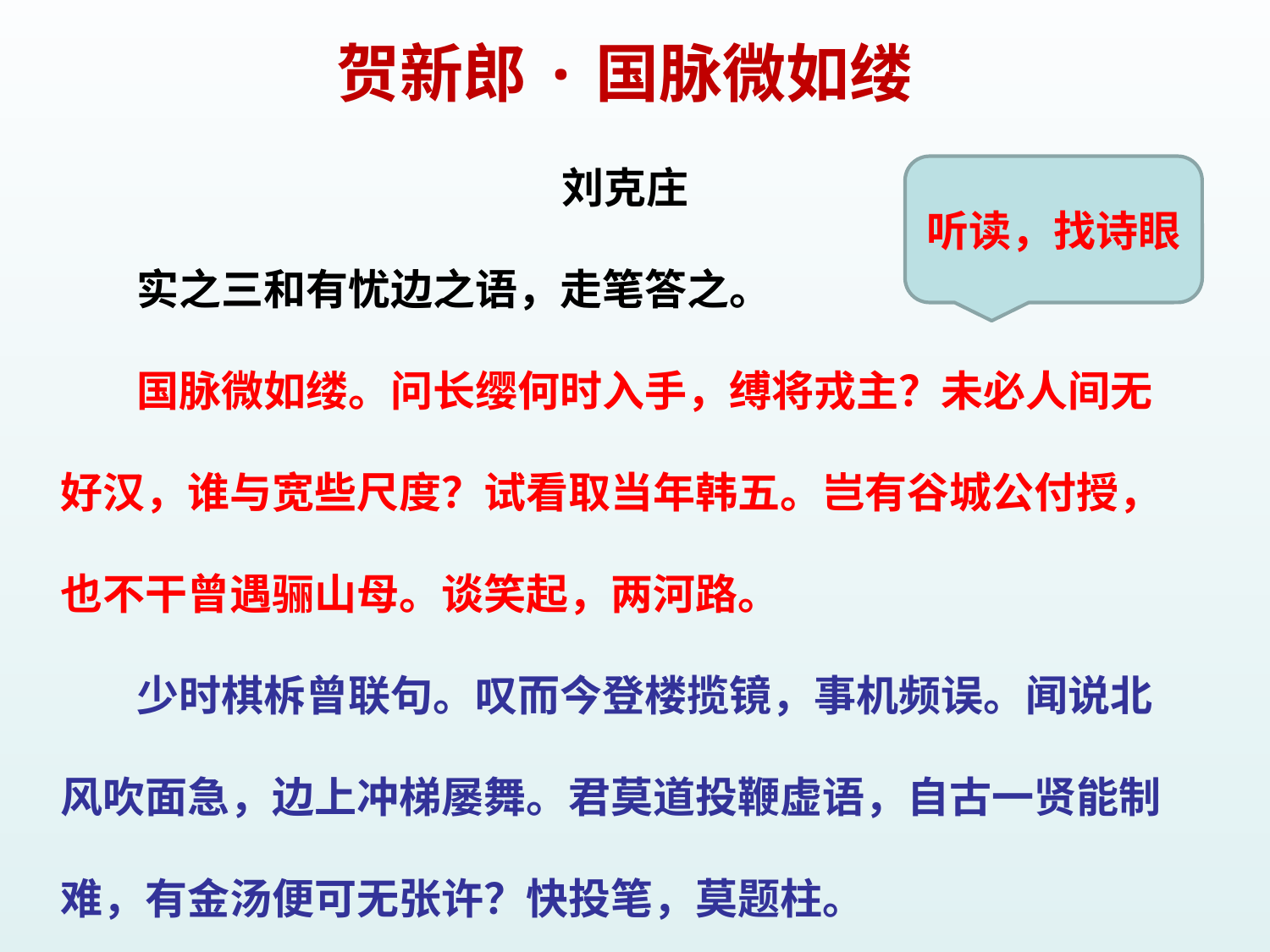

贺新郎·国脉微如缕

刘克庄

       实之三和有忧边之语，走笔答之。
       国脉微如缕。问长缨何时入手，缚将戎主？未必人间无好汉，谁与宽些尺度？试看取当年韩五。岂有谷城公付授，也不干曾遇骊山母。谈笑起，两河路。
       少时棋柝曾联句。叹而今登楼揽镜，事机频误。闻说北风吹面急，边上冲梯屡舞。君莫道投鞭虚语，自古一贤能制难，有金汤便可无张许？快投笔，莫题柱。
听读，找诗眼